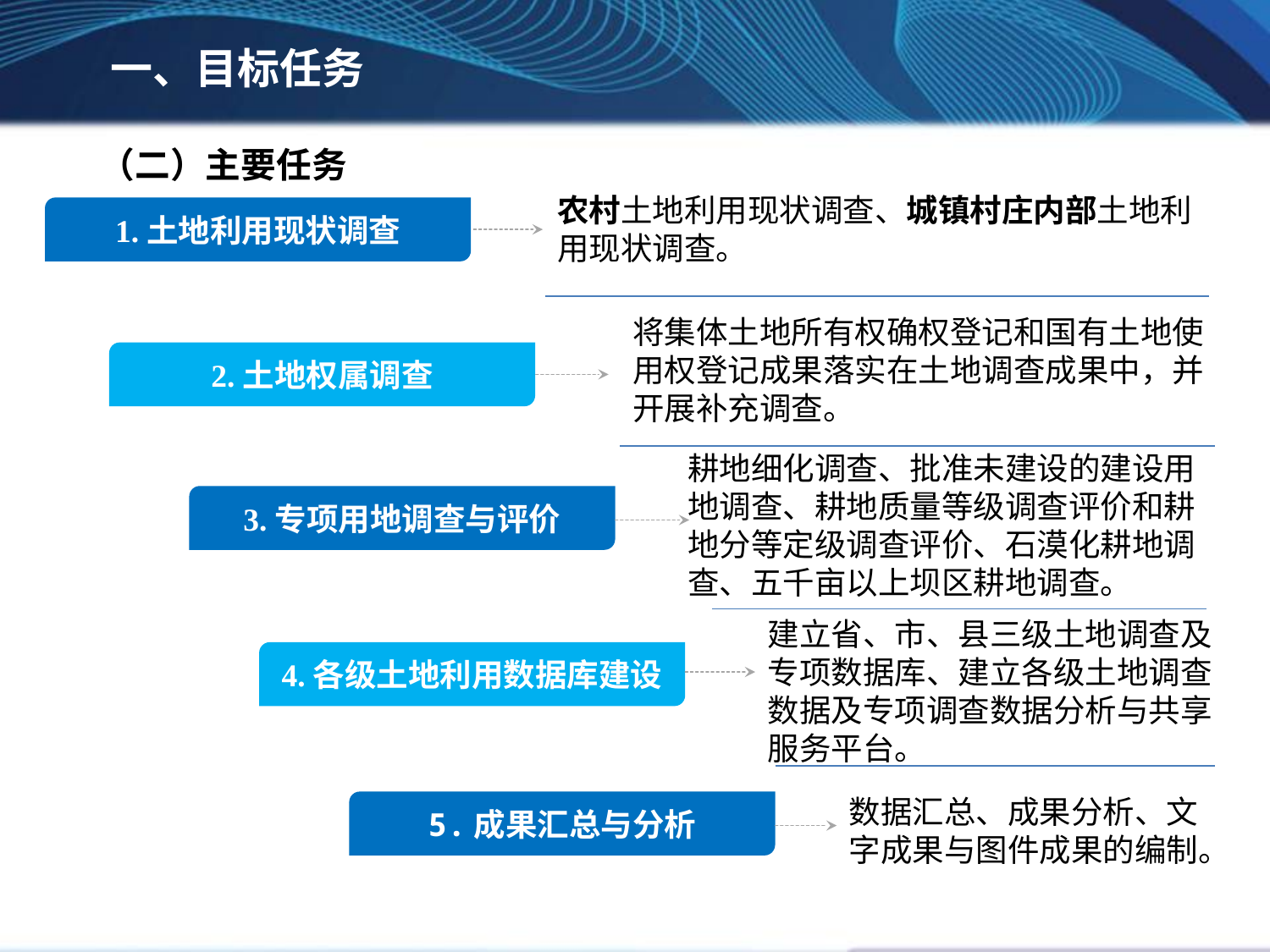

一、目标任务
（二）主要任务
农村土地利用现状调查、城镇村庄内部土地利用现状调查。
1.土地利用现状调查
将集体土地所有权确权登记和国有土地使用权登记成果落实在土地调查成果中，并开展补充调查。
2.土地权属调查
耕地细化调查、批准未建设的建设用地调查、耕地质量等级调查评价和耕地分等定级调查评价、石漠化耕地调查、五千亩以上坝区耕地调查。
3.专项用地调查与评价
建立省、市、县三级土地调查及专项数据库、建立各级土地调查数据及专项调查数据分析与共享服务平台。
4.各级土地利用数据库建设
数据汇总、成果分析、文字成果与图件成果的编制。
5.成果汇总与分析